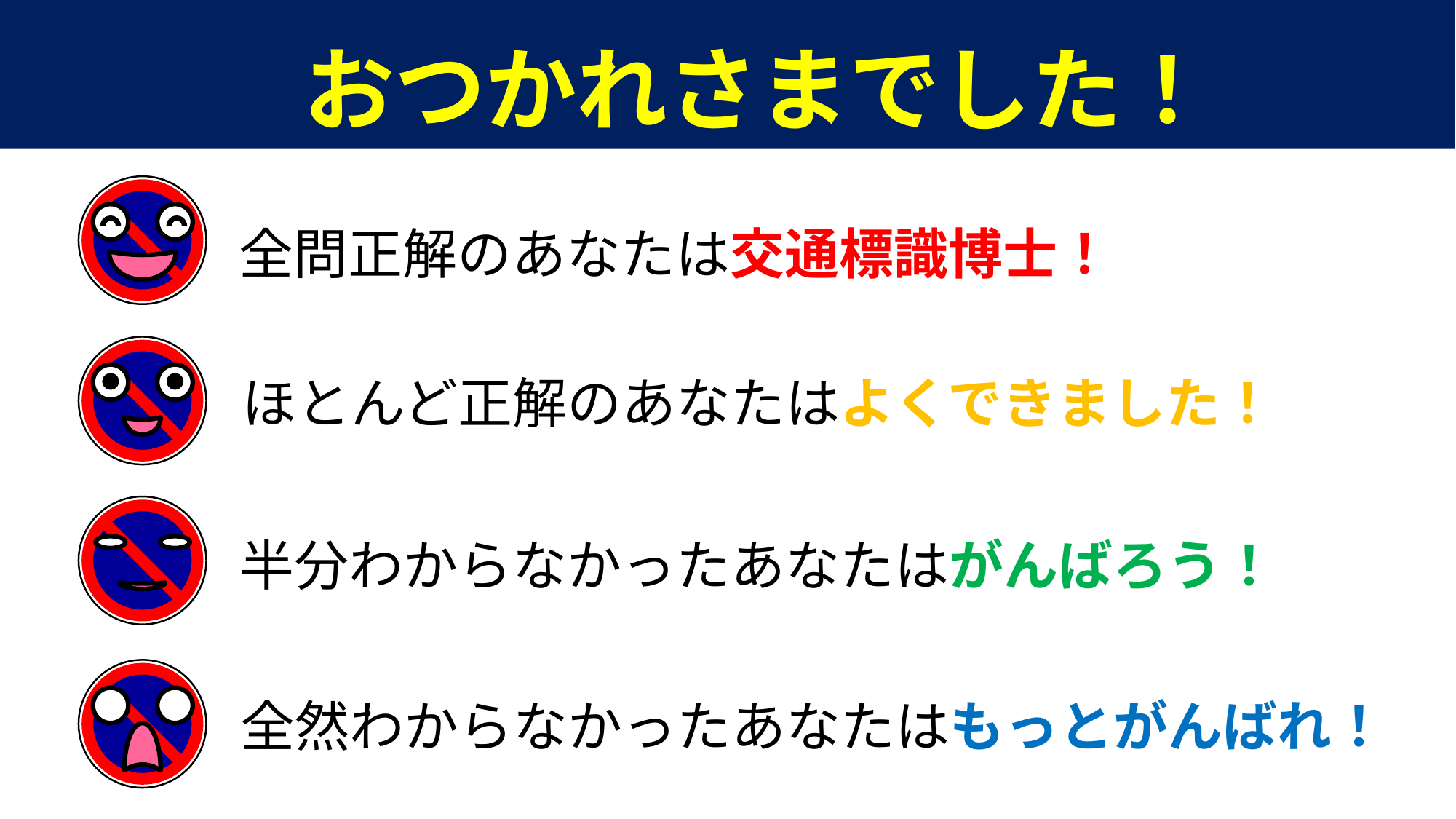

おつかれさまでした！

全問正解のあなたは交通標識博士！

ほとんど正解のあなたはよくできました！

半分わからなかったあなたはがんばろう！

全然わからなかったあなたはもっとがんばれ！